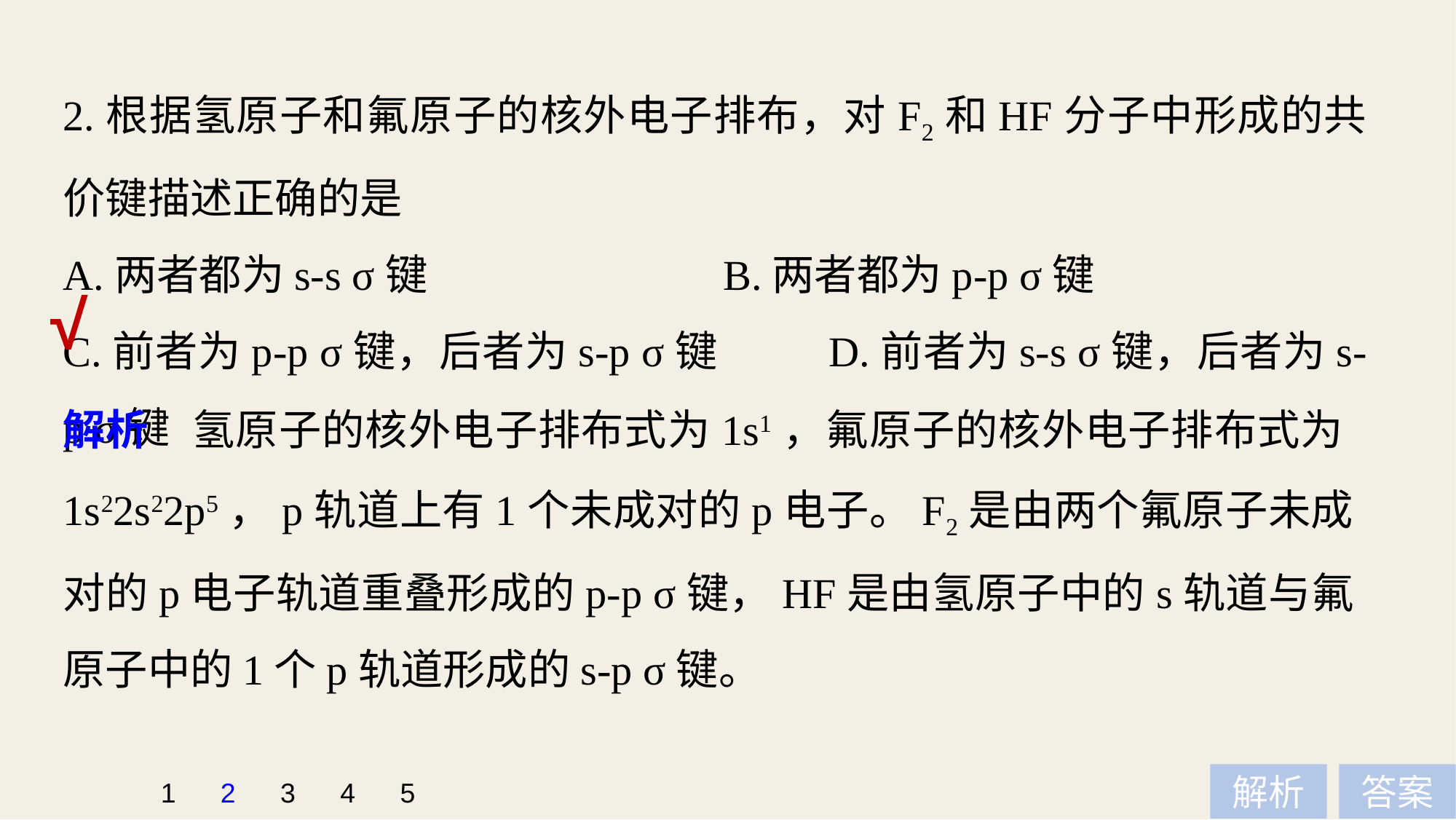

2.根据氢原子和氟原子的核外电子排布，对F2和HF分子中形成的共价键描述正确的是
A.两者都为s-­s σ键		           B.两者都为p-­p σ键
C.前者为p­-p σ键，后者为s-­p σ键          D.前者为s­-s σ键，后者为s-­p σ键
√
解析　氢原子的核外电子排布式为1s1，氟原子的核外电子排布式为1s22s22p5，p轨道上有1个未成对的p电子。F2是由两个氟原子未成对的p电子轨道重叠形成的p­-p σ键，HF是由氢原子中的s轨道与氟原子中的1个p轨道形成的s-­p σ键。
1
2
3
4
5
解析
答案